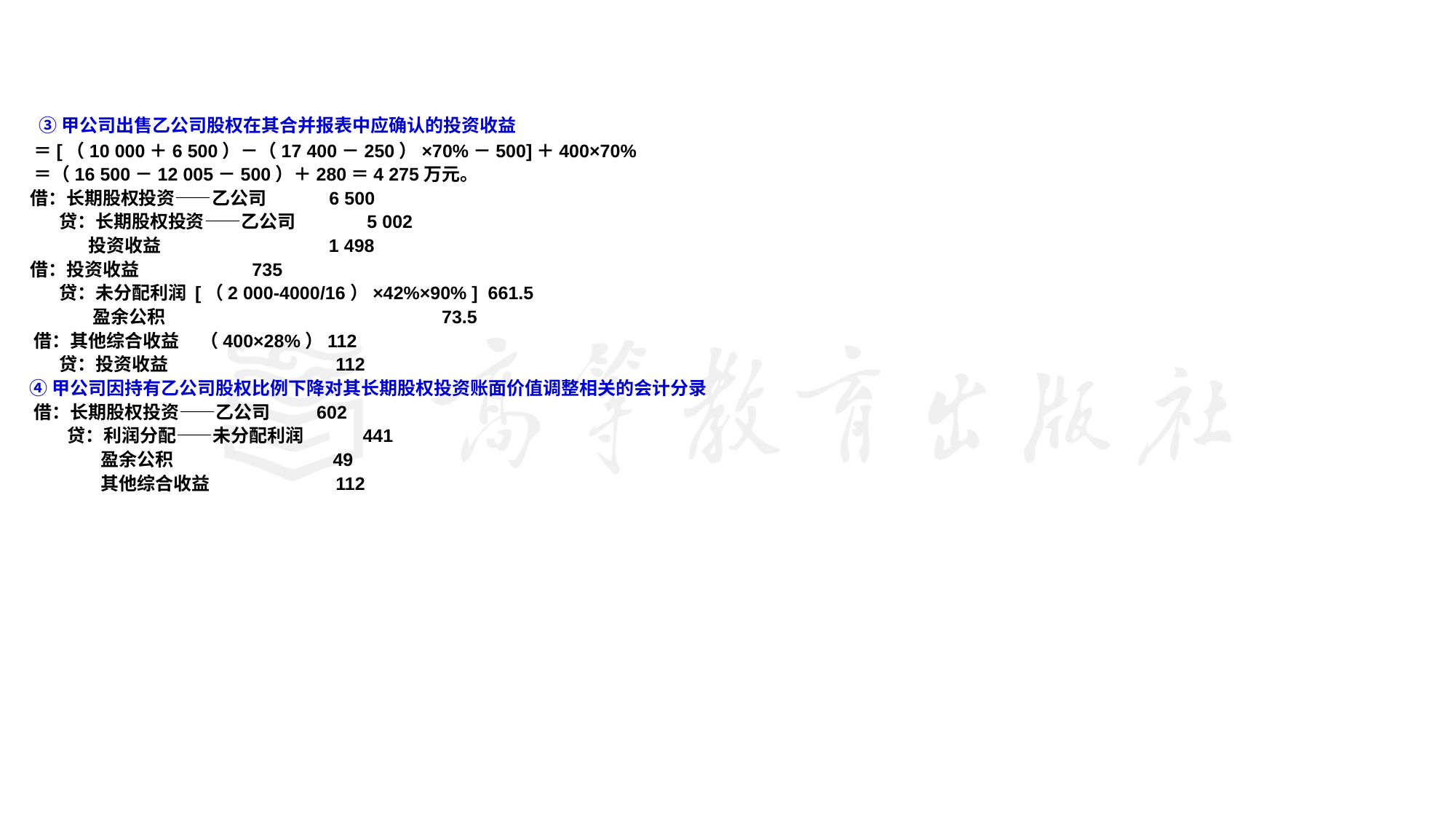

#
     ③甲公司出售乙公司股权在其合并报表中应确认的投资收益
    ＝[（10 000＋6 500）－（17 400－250）×70%－500]＋400×70%
    ＝（16 500－12 005－500）＋280＝4 275万元。
   借：长期股权投资——乙公司              6 500
          贷：长期股权投资——乙公司                5 002
                 投资收益                                       1 498
   借：投资收益                          735
          贷：未分配利润 [（2 000-4000/16）×42%×90% ]  661.5
                  盈余公积                                                                 73.5
    借：其他综合收益     （400×28%）112
          贷：投资收益                                       112
    ④甲公司因持有乙公司股权比例下降对其长期股权投资账面价值调整相关的会计分录
    借：长期股权投资——乙公司          602
            贷：利润分配——未分配利润             441
                    盈余公积                                     49
                    其他综合收益                             112